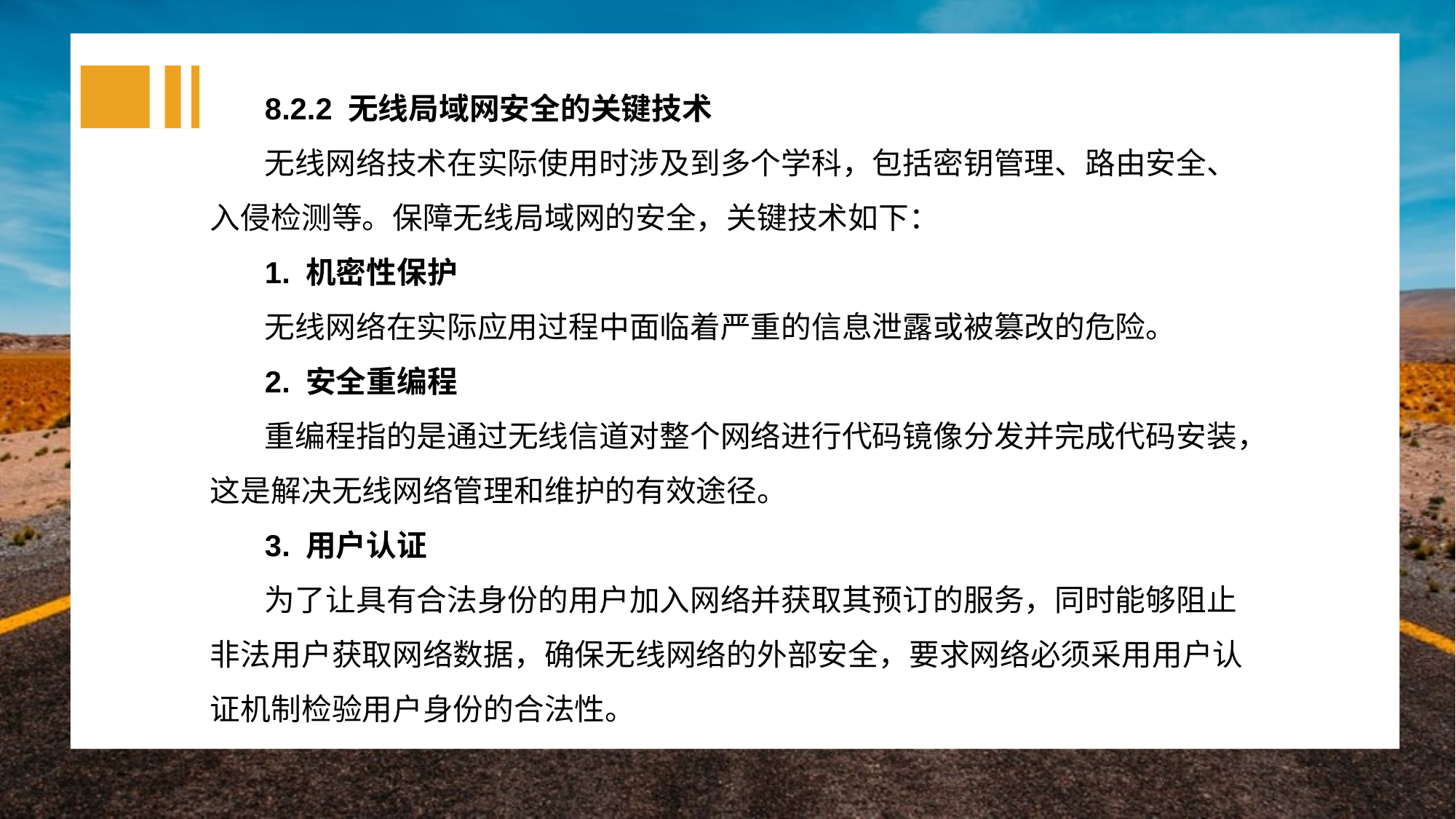

8.2.2 无线局域网安全的关键技术
无线网络技术在实际使用时涉及到多个学科，包括密钥管理、路由安全、入侵检测等。保障无线局域网的安全，关键技术如下：
1. 机密性保护
无线网络在实际应用过程中面临着严重的信息泄露或被篡改的危险。
2. 安全重编程
重编程指的是通过无线信道对整个网络进行代码镜像分发并完成代码安装，这是解决无线网络管理和维护的有效途径。
3. 用户认证
为了让具有合法身份的用户加入网络并获取其预订的服务，同时能够阻止非法用户获取网络数据，确保无线网络的外部安全，要求网络必须采用用户认证机制检验用户身份的合法性。